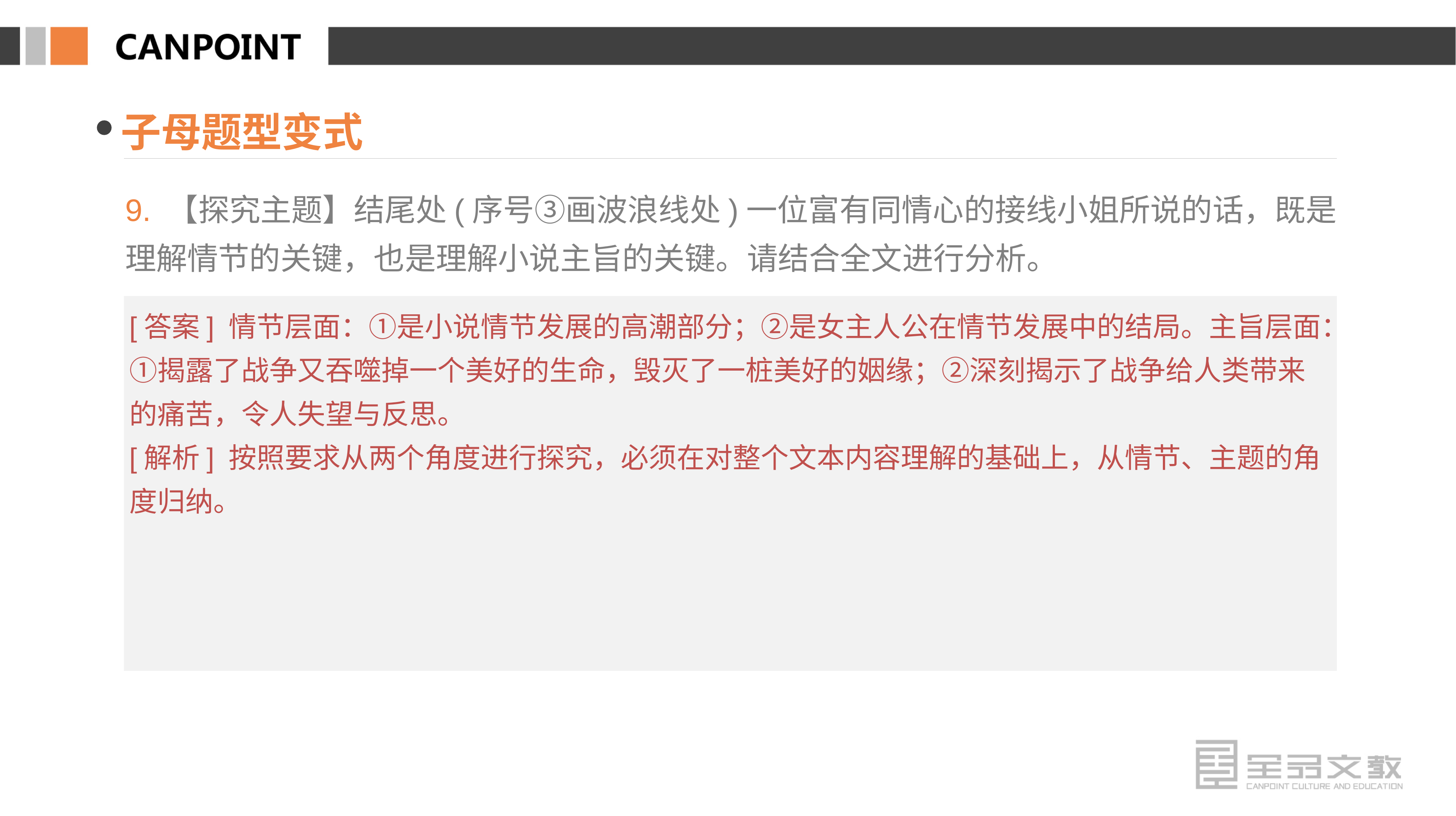

子母题型变式

9. 【探究主题】结尾处(序号③画波浪线处)一位富有同情心的接线小姐所说的话，既是理解情节的关键，也是理解小说主旨的关键。请结合全文进行分析。

[答案] 情节层面：①是小说情节发展的高潮部分；②是女主人公在情节发展中的结局。主旨层面：①揭露了战争又吞噬掉一个美好的生命，毁灭了一桩美好的姻缘；②深刻揭示了战争给人类带来的痛苦，令人失望与反思。
[解析] 按照要求从两个角度进行探究，必须在对整个文本内容理解的基础上，从情节、主题的角度归纳。